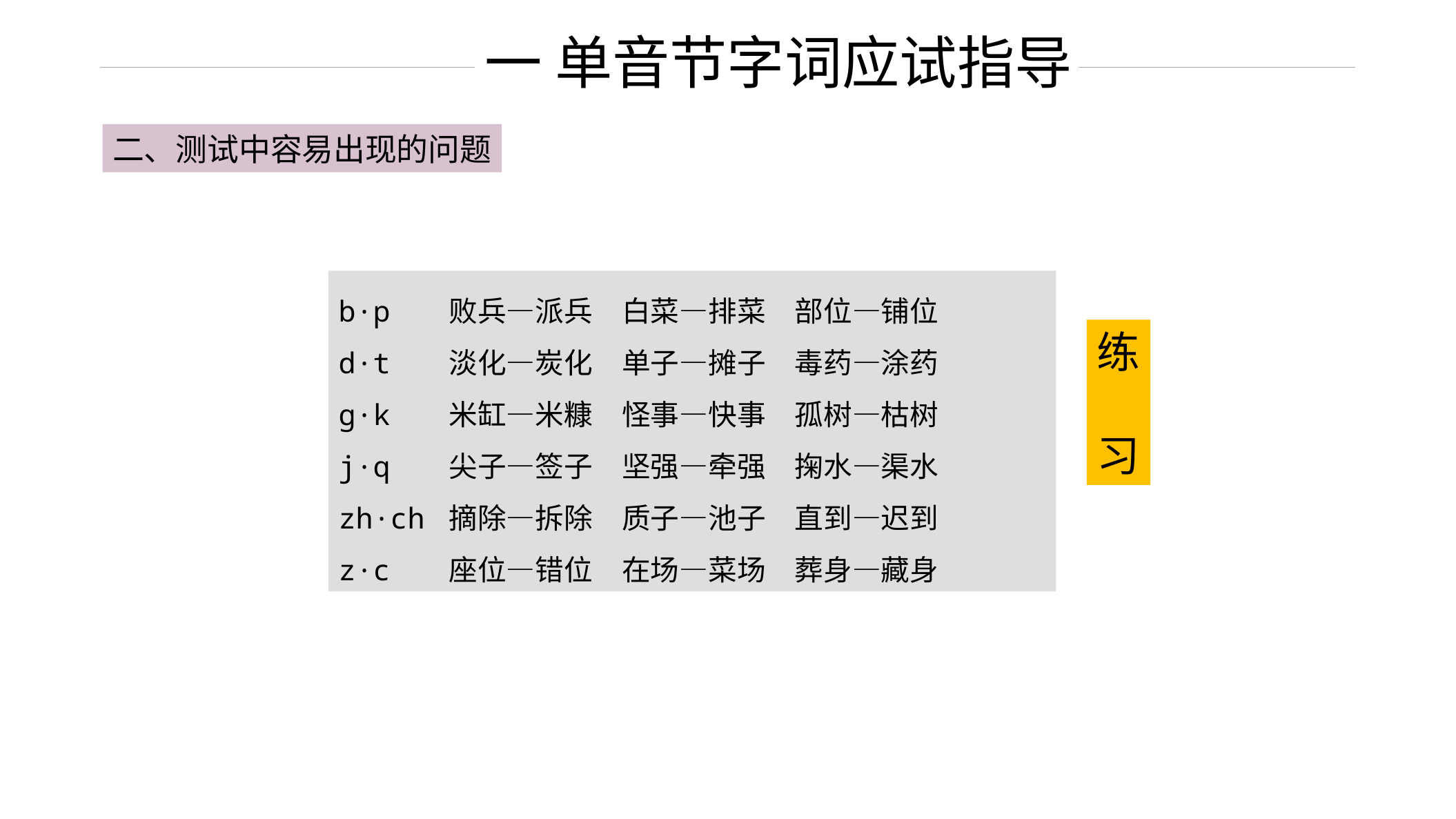

一 单音节字词应试指导
二、测试中容易出现的问题
b·p   败兵—派兵　白菜—排菜　部位—铺位
d·t   淡化—炭化　单子—摊子　毒药—涂药
g·k   米缸—米糠　怪事—快事　孤树—枯树
j·q   尖子—签子　坚强—牵强　掬水—渠水
zh·ch 摘除—拆除　质子—池子　直到—迟到
z·c   座位—错位　在场—菜场　葬身—藏身
练

习